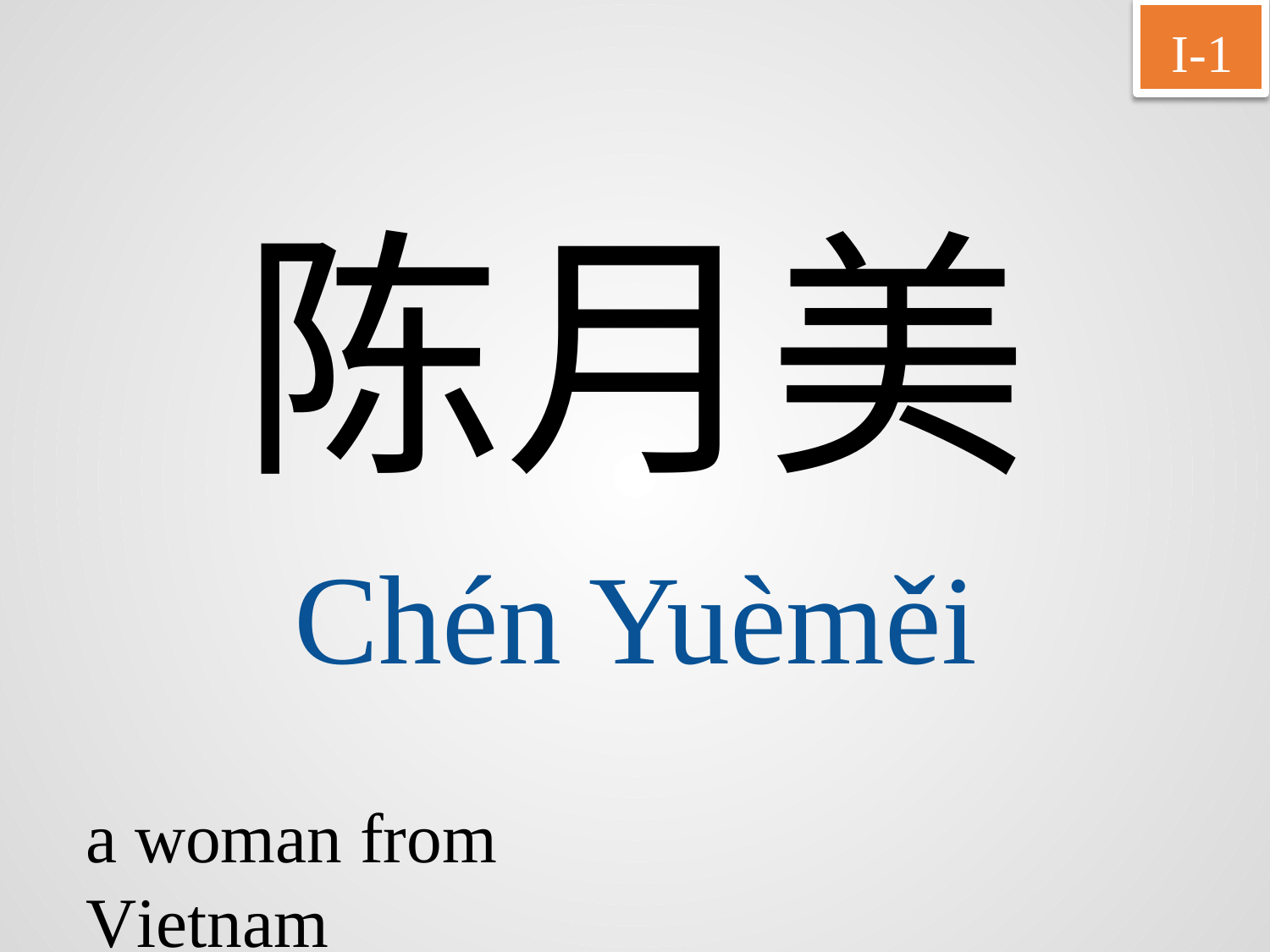

I-1

陈月美
Chén Yuèměi
a woman from Vietnam